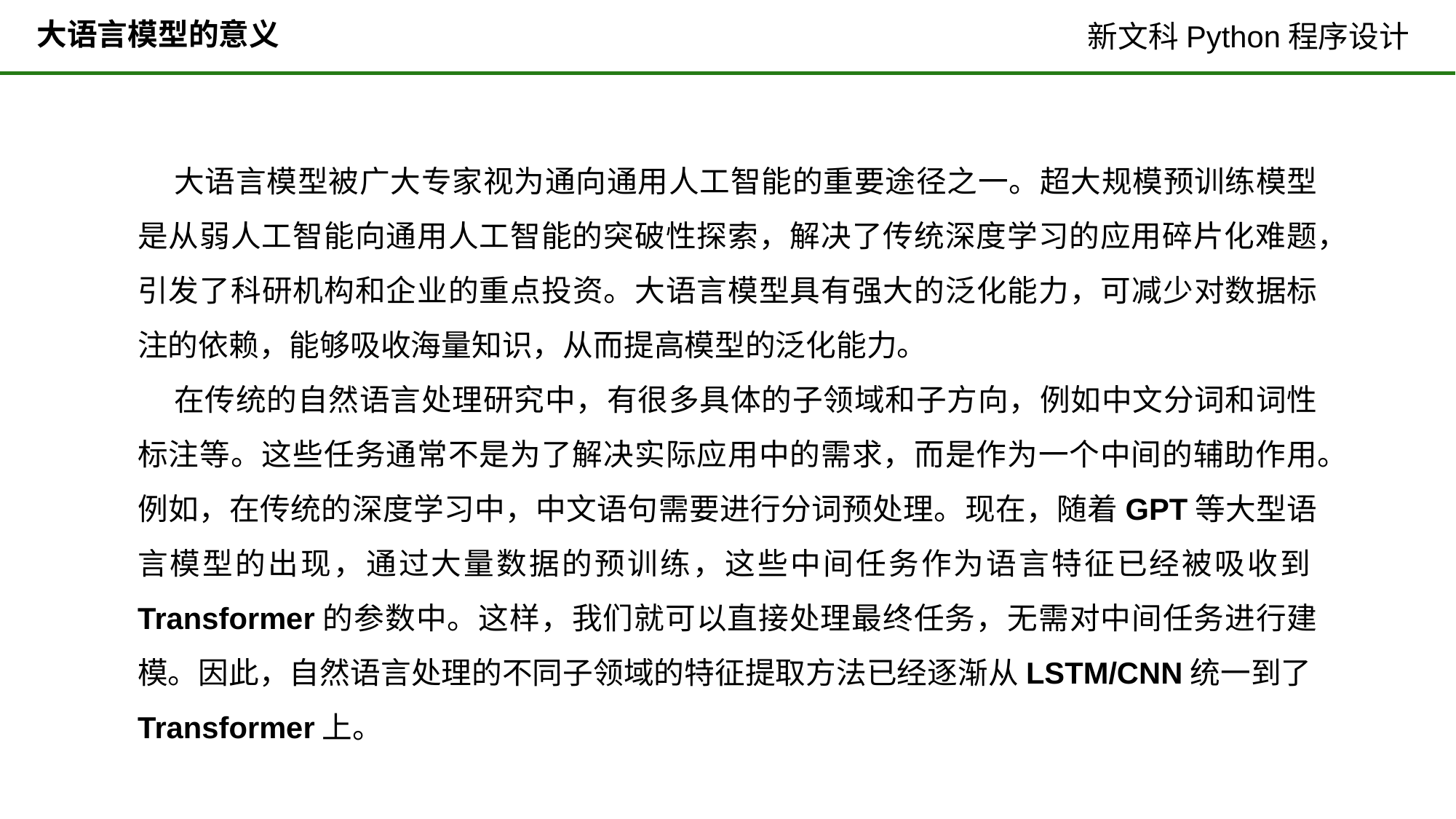

# 大语言模型的意义
大语言模型被广大专家视为通向通用人工智能的重要途径之一。超大规模预训练模型是从弱人工智能向通用人工智能的突破性探索，解决了传统深度学习的应用碎片化难题，引发了科研机构和企业的重点投资。大语言模型具有强大的泛化能力，可减少对数据标注的依赖，能够吸收海量知识，从而提高模型的泛化能力。
在传统的自然语言处理研究中，有很多具体的子领域和子方向，例如中文分词和词性标注等。这些任务通常不是为了解决实际应用中的需求，而是作为一个中间的辅助作用。例如，在传统的深度学习中，中文语句需要进行分词预处理。现在，随着GPT等大型语言模型的出现，通过大量数据的预训练，这些中间任务作为语言特征已经被吸收到Transformer的参数中。这样，我们就可以直接处理最终任务，无需对中间任务进行建模。因此，自然语言处理的不同子领域的特征提取方法已经逐渐从LSTM/CNN统一到了Transformer上。